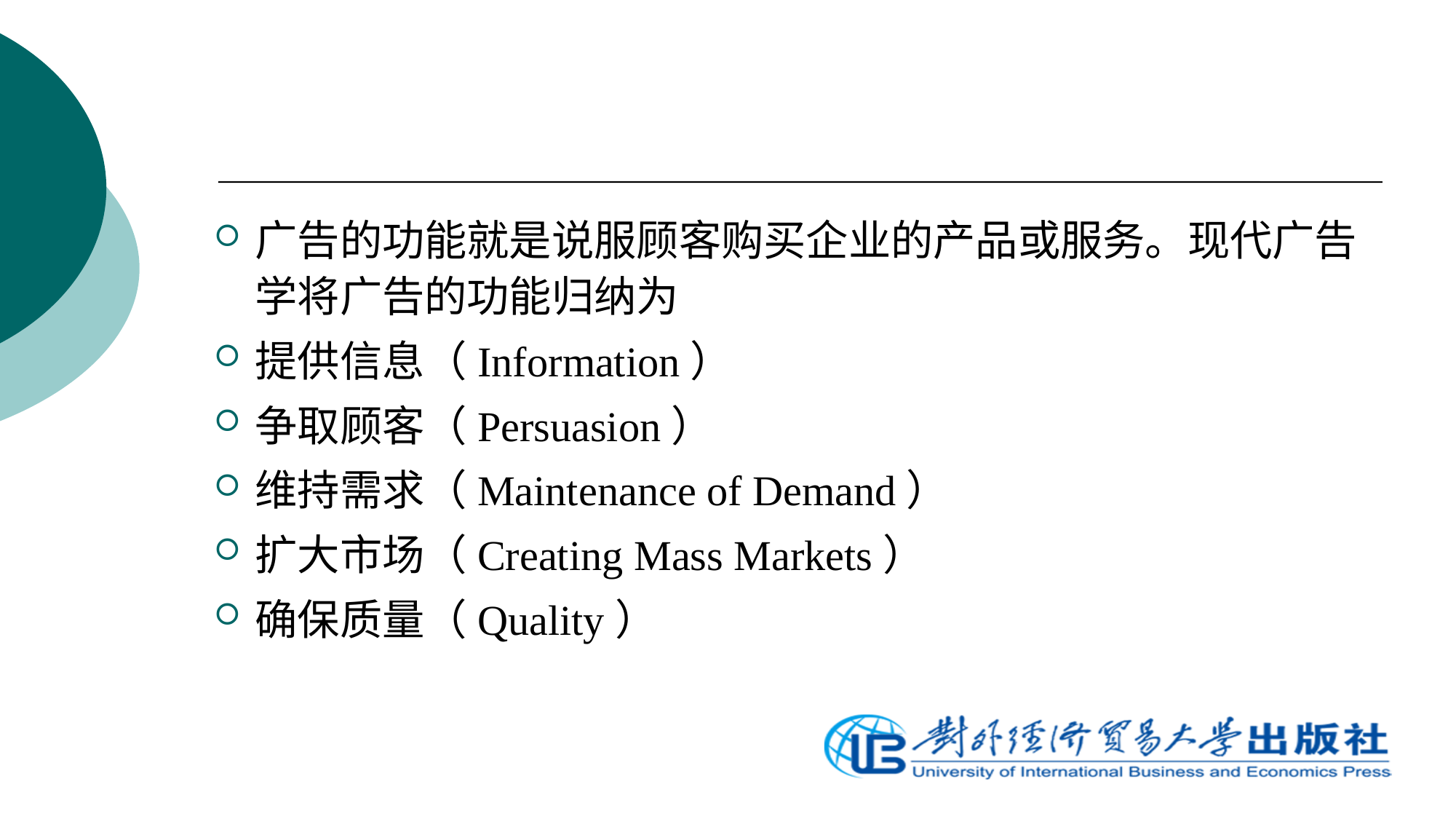

广告的功能就是说服顾客购买企业的产品或服务。现代广告学将广告的功能归纳为
提供信息（Information）
争取顾客（Persuasion）
维持需求（Maintenance of Demand）
扩大市场（Creating Mass Markets）
确保质量（Quality）